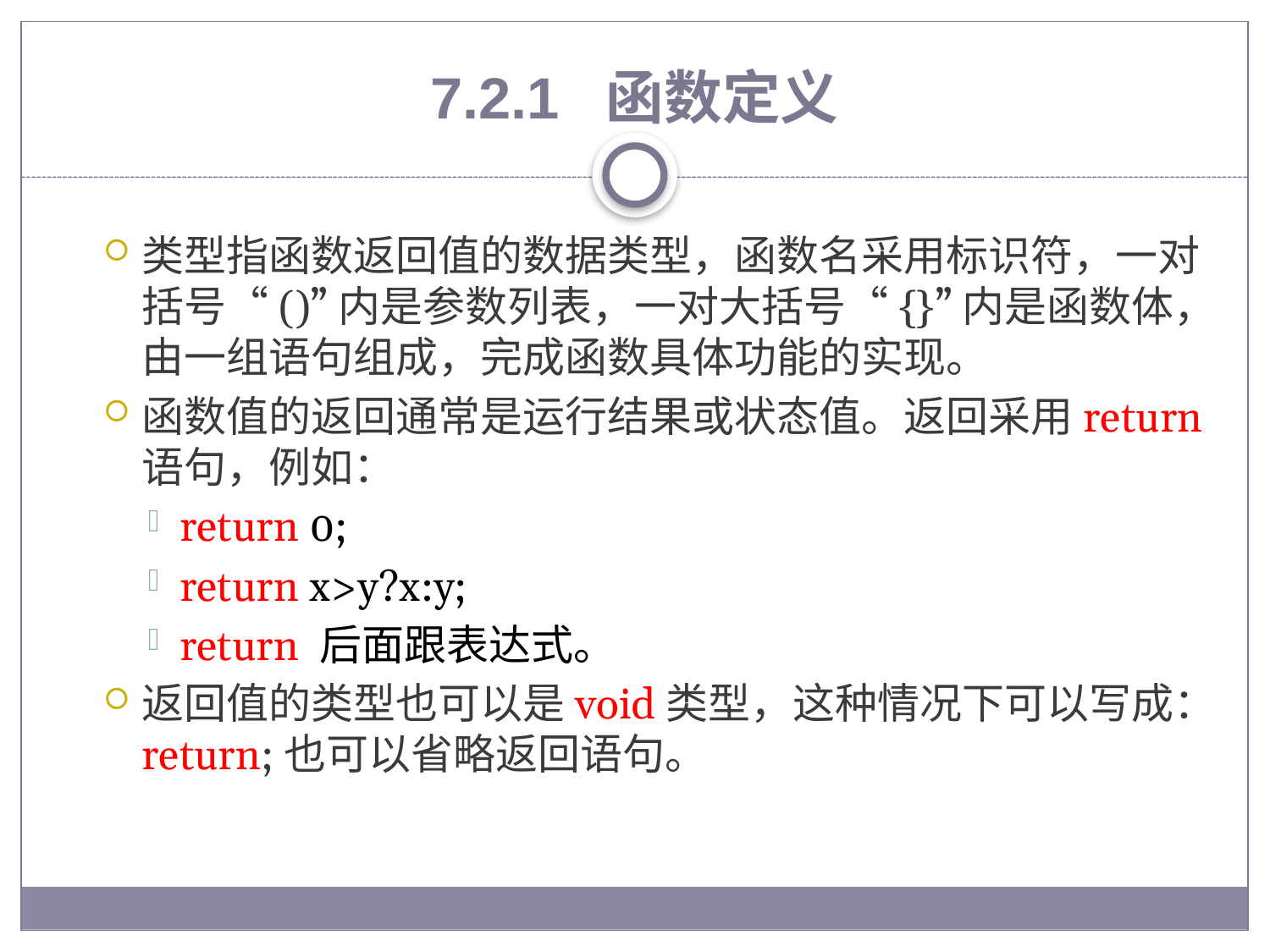

# 7.2.1  函数定义
类型指函数返回值的数据类型，函数名采用标识符，一对括号“()”内是参数列表，一对大括号“{}”内是函数体，由一组语句组成，完成函数具体功能的实现。
函数值的返回通常是运行结果或状态值。返回采用return 语句，例如：
return 0;
return x>y?x:y;
return 后面跟表达式。
返回值的类型也可以是void类型，这种情况下可以写成：return;也可以省略返回语句。